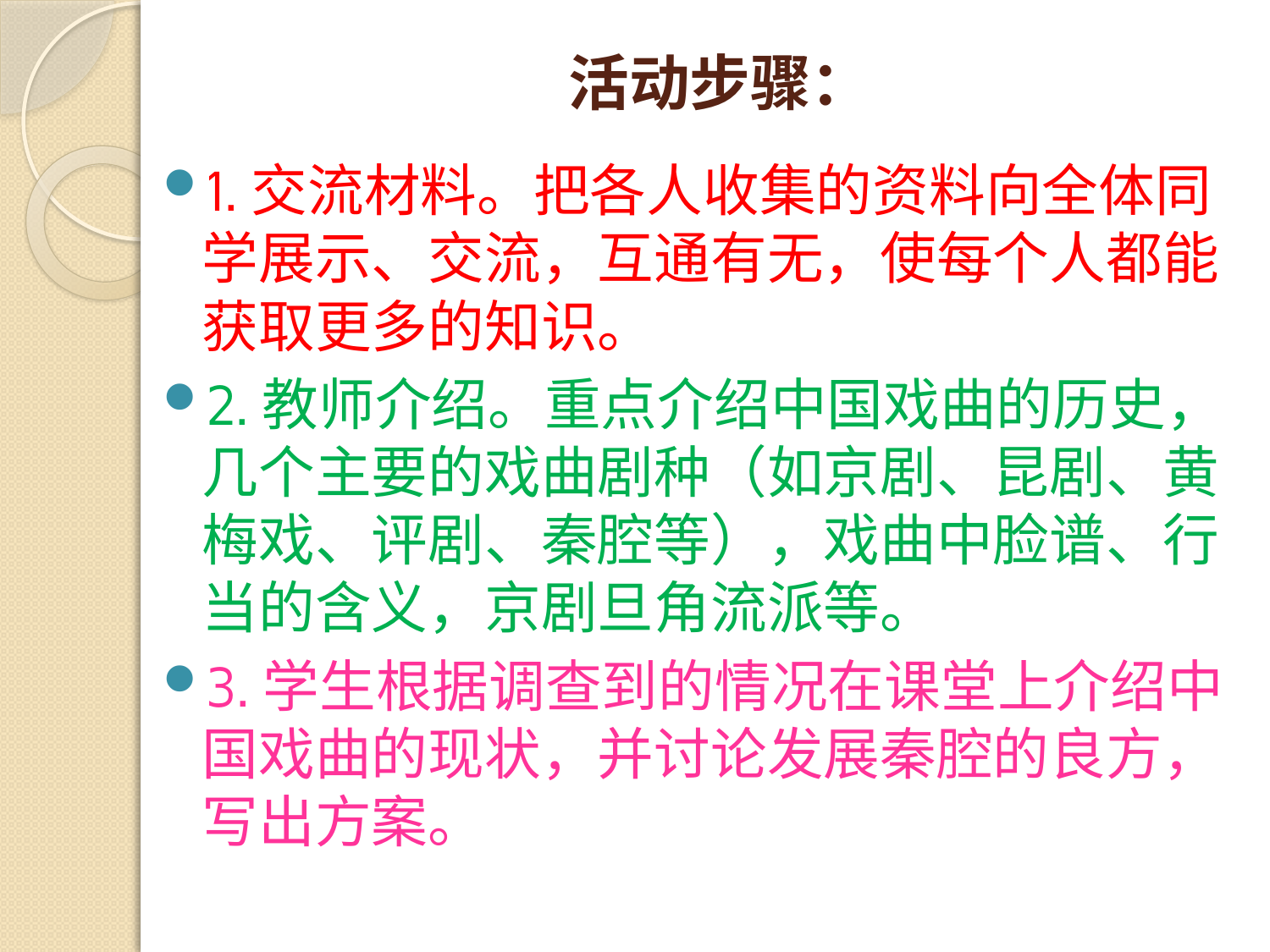

# 活动步骤：
1.交流材料。把各人收集的资料向全体同学展示、交流，互通有无，使每个人都能获取更多的知识。
2.教师介绍。重点介绍中国戏曲的历史，几个主要的戏曲剧种（如京剧、昆剧、黄梅戏、评剧、秦腔等），戏曲中脸谱、行当的含义，京剧旦角流派等。
3.学生根据调查到的情况在课堂上介绍中国戏曲的现状，并讨论发展秦腔的良方，写出方案。